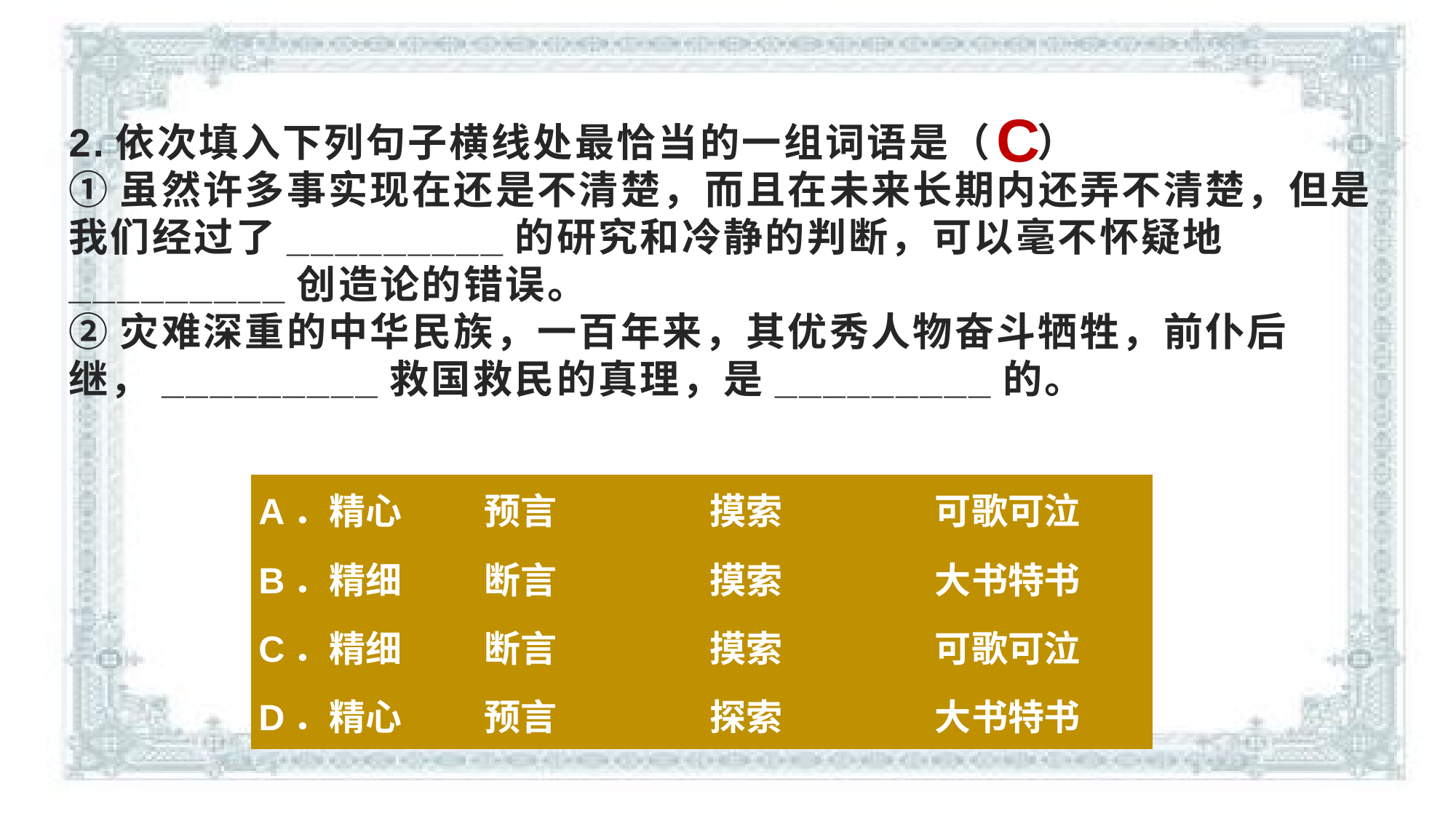

C
2.依次填入下列句子横线处最恰当的一组词语是（    ）
①虽然许多事实现在还是不清楚，而且在未来长期内还弄不清楚，但是我们经过了_________的研究和冷静的判断，可以毫不怀疑地_________创造论的错误。
②灾难深重的中华民族，一百年来，其优秀人物奋斗牺牲，前仆后继，_________救国救民的真理，是_________的。
| A．精心 | 预言 | 摸索 | 可歌可泣 |
| --- | --- | --- | --- |
| B．精细 | 断言 | 摸索 | 大书特书 |
| C．精细 | 断言 | 摸索 | 可歌可泣 |
| D．精心 | 预言 | 探索 | 大书特书 |